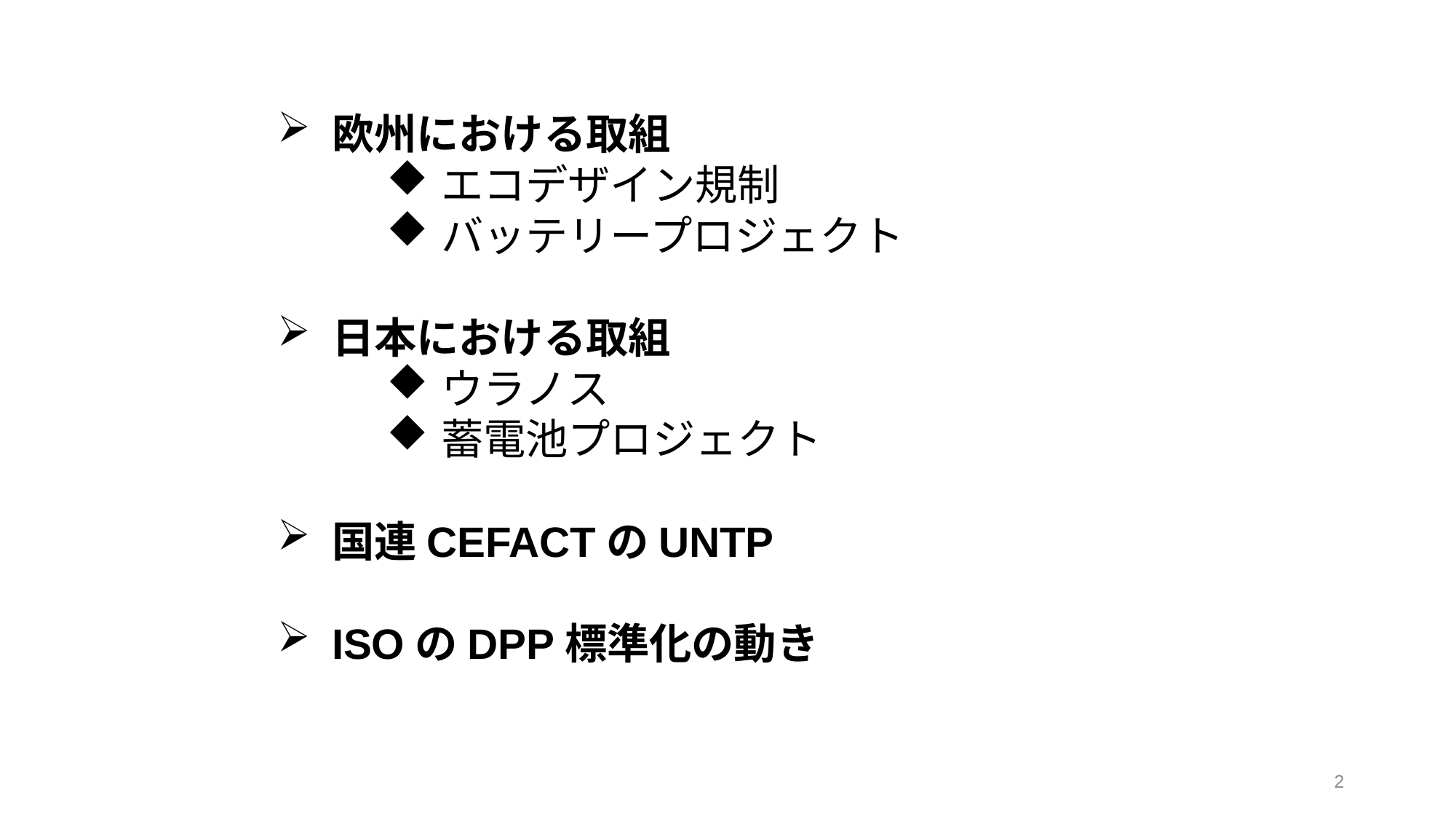

欧州における取組
エコデザイン規制
バッテリープロジェクト

日本における取組
ウラノス
蓄電池プロジェクト

国連CEFACTのUNTP

ISOのDPP標準化の動き
2